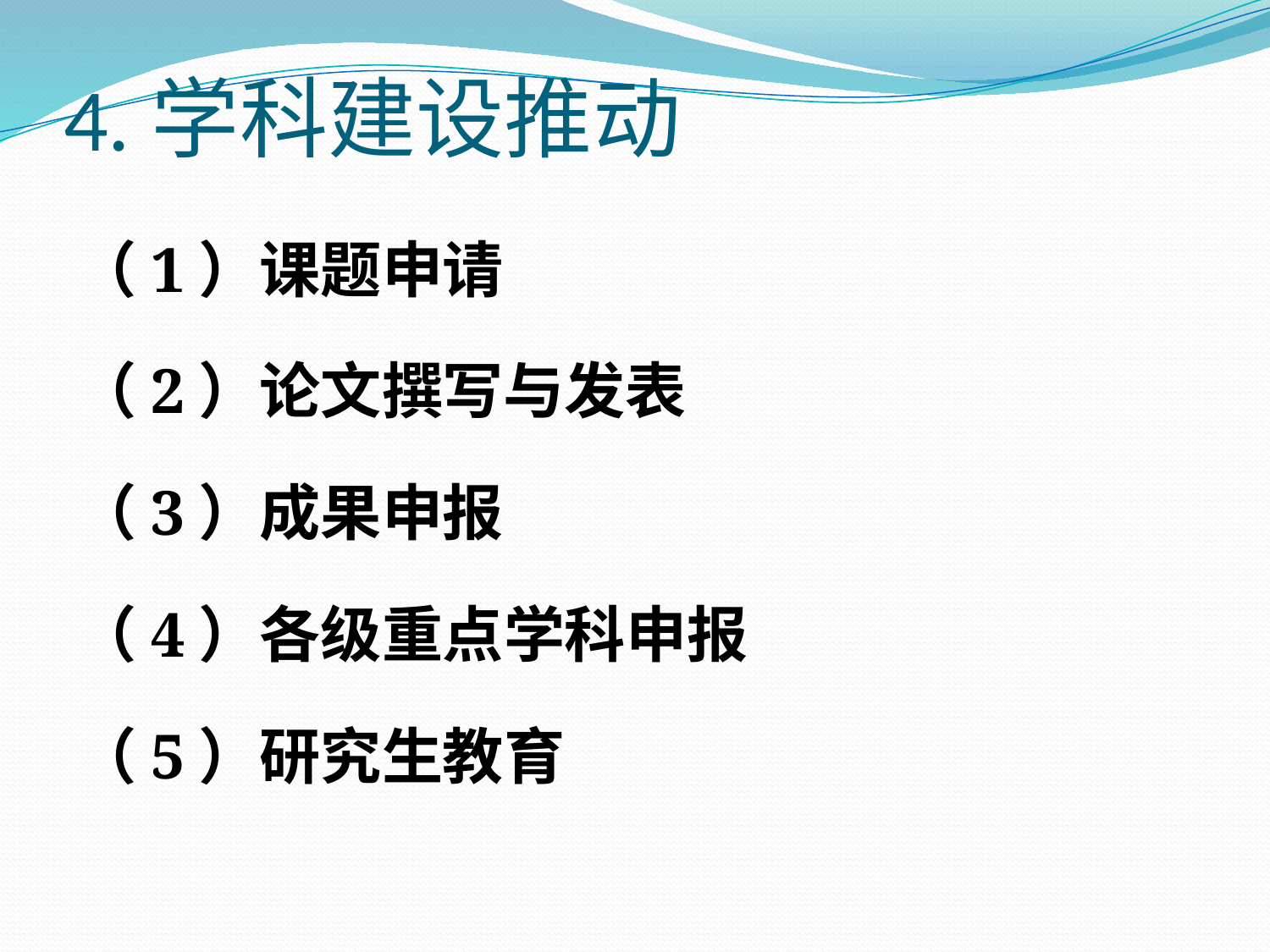

# 4.学科建设推动
（1）课题申请
（2）论文撰写与发表
（3）成果申报
（4）各级重点学科申报
（5）研究生教育